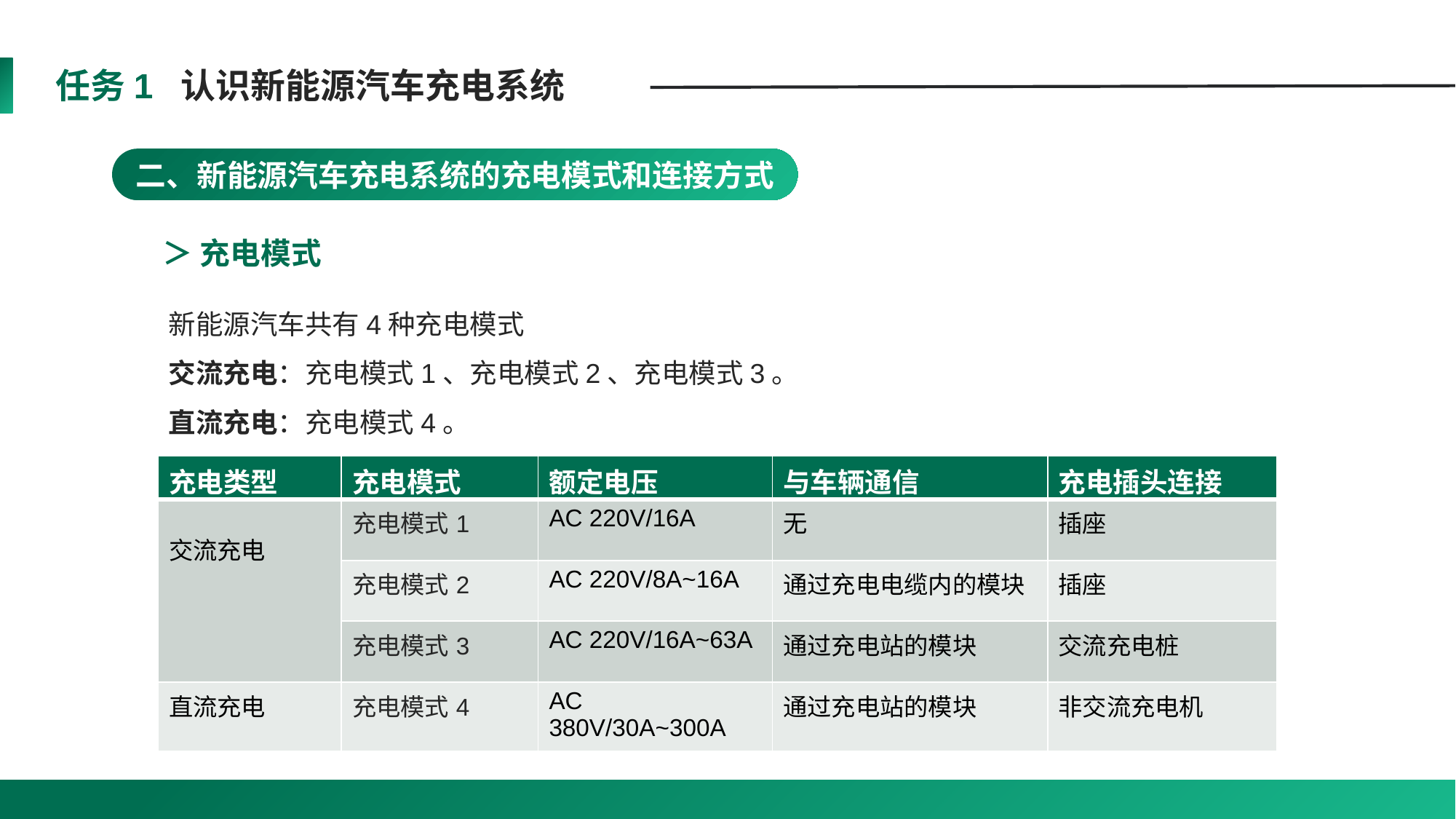

任务1  认识新能源汽车充电系统
二、新能源汽车充电系统的充电模式和连接方式
＞ 充电模式
新能源汽车共有4种充电模式
交流充电：充电模式1、充电模式2、充电模式3。
直流充电：充电模式4。

| 充电类型 | 充电模式 | 额定电压 | 与车辆通信 | 充电插头连接 |
| --- | --- | --- | --- | --- |
| 交流充电 | 充电模式1 | AC 220V/16A | 无 | 插座 |
|  | 充电模式2 | AC 220V/8A~16A | 通过充电电缆内的模块 | 插座 |
|  | 充电模式3 | AC 220V/16A~63A | 通过充电站的模块 | 交流充电桩 |
| 直流充电 | 充电模式4 | AC 380V/30A~300A | 通过充电站的模块 | 非交流充电机 |